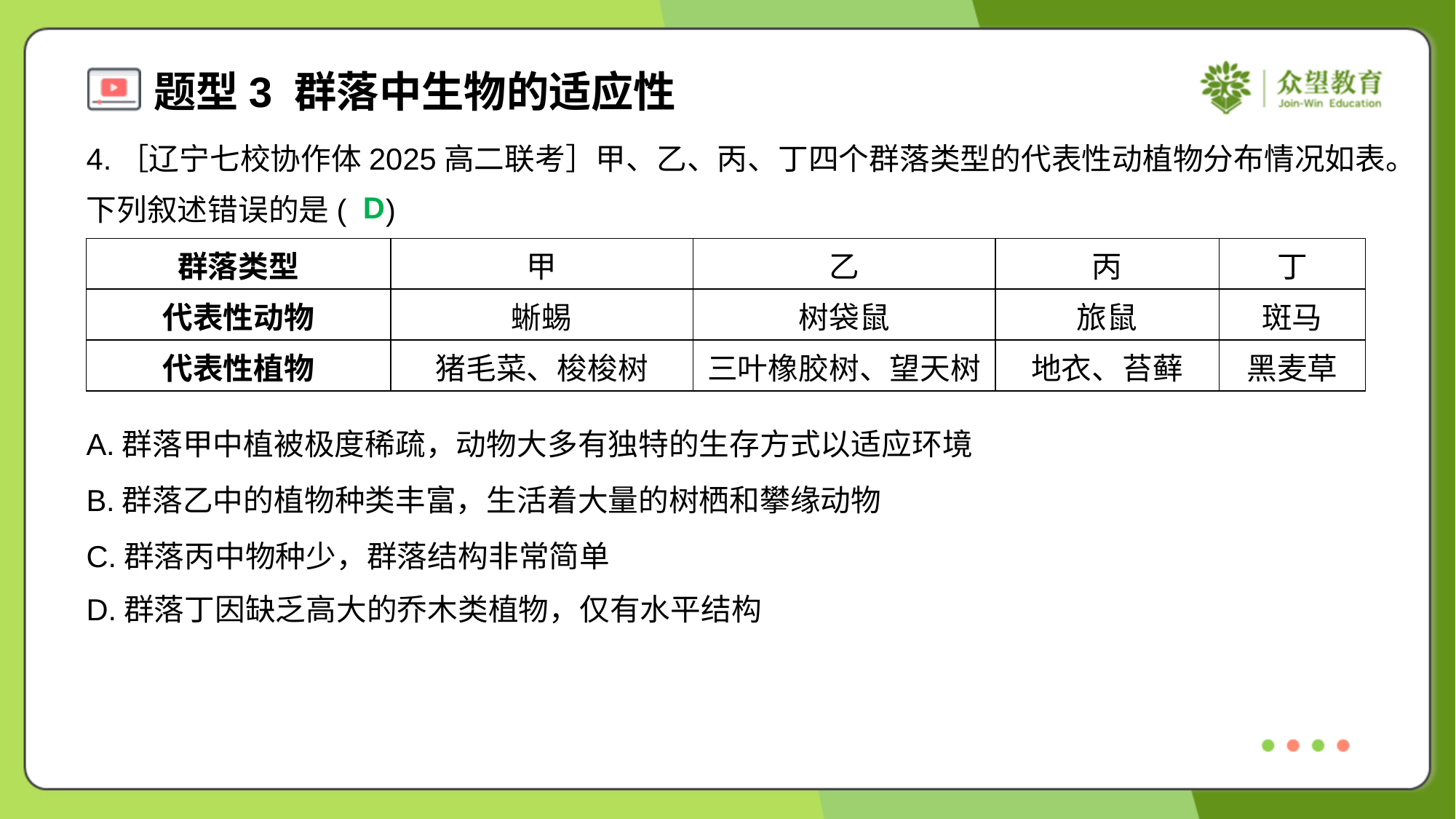

4.［辽宁七校协作体2025高二联考］甲、乙、丙、丁四个群落类型的代表性动植物分布情况如表。
下列叙述错误的是(     )
D
| 群落类型 | 甲 | 乙 | 丙 | 丁 |
| --- | --- | --- | --- | --- |
| 代表性动物 | 蜥蜴 | 树袋鼠 | 旅鼠 | 斑马 |
| 代表性植物 | 猪毛菜、梭梭树 | 三叶橡胶树、望天树 | 地衣、苔藓 | 黑麦草 |
A.群落甲中植被极度稀疏，动物大多有独特的生存方式以适应环境
B.群落乙中的植物种类丰富，生活着大量的树栖和攀缘动物
C.群落丙中物种少，群落结构非常简单
D.群落丁因缺乏高大的乔木类植物，仅有水平结构